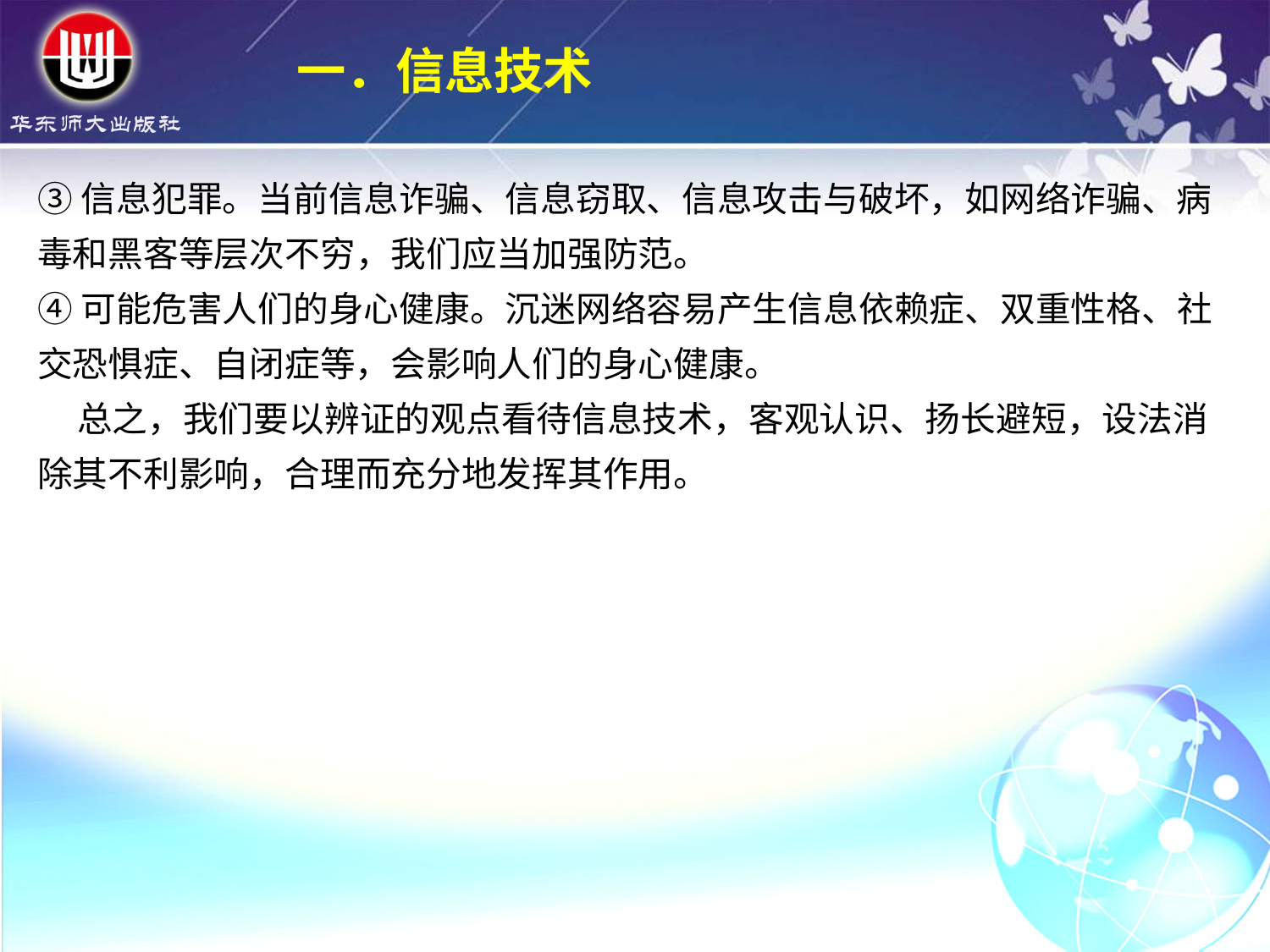

一．信息技术
③信息犯罪。当前信息诈骗、信息窃取、信息攻击与破坏，如网络诈骗、病毒和黑客等层次不穷，我们应当加强防范。
④可能危害人们的身心健康。沉迷网络容易产生信息依赖症、双重性格、社交恐惧症、自闭症等，会影响人们的身心健康。
    总之，我们要以辨证的观点看待信息技术，客观认识、扬长避短，设法消除其不利影响，合理而充分地发挥其作用。